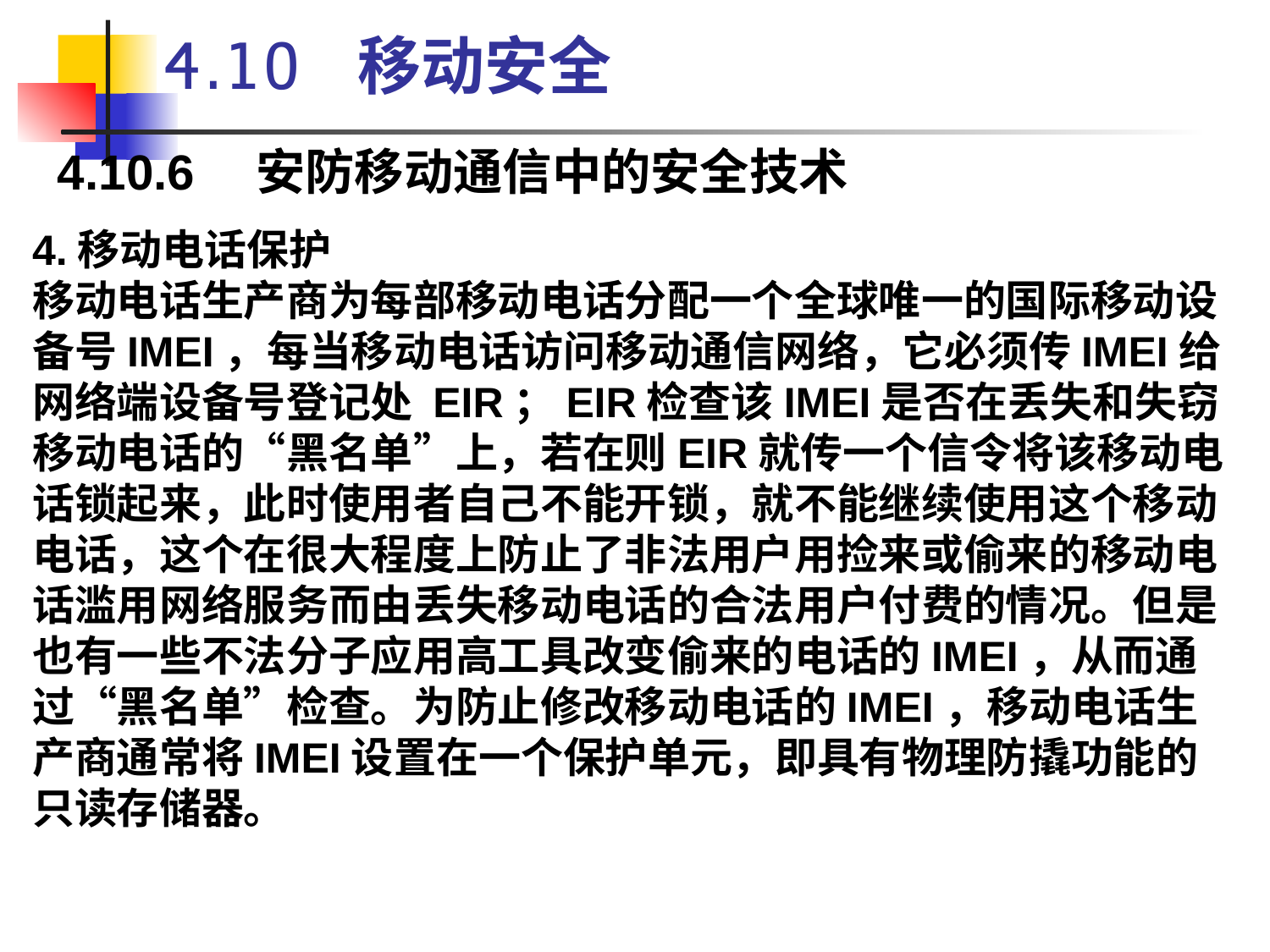

4.10  移动安全
4.10.6　安防移动通信中的安全技术
4.移动电话保护
移动电话生产商为每部移动电话分配一个全球唯一的国际移动设备号IMEI，每当移动电话访问移动通信网络，它必须传IMEI给网络端设备号登记处 EIR；EIR检查该IMEI是否在丢失和失窃移动电话的“黑名单”上，若在则EIR就传一个信令将该移动电话锁起来，此时使用者自己不能开锁，就不能继续使用这个移动电话，这个在很大程度上防止了非法用户用捡来或偷来的移动电话滥用网络服务而由丢失移动电话的合法用户付费的情况。但是也有一些不法分子应用高工具改变偷来的电话的IMEI，从而通过“黑名单”检查。为防止修改移动电话的IMEI，移动电话生产商通常将IMEI设置在一个保护单元，即具有物理防撬功能的只读存储器。